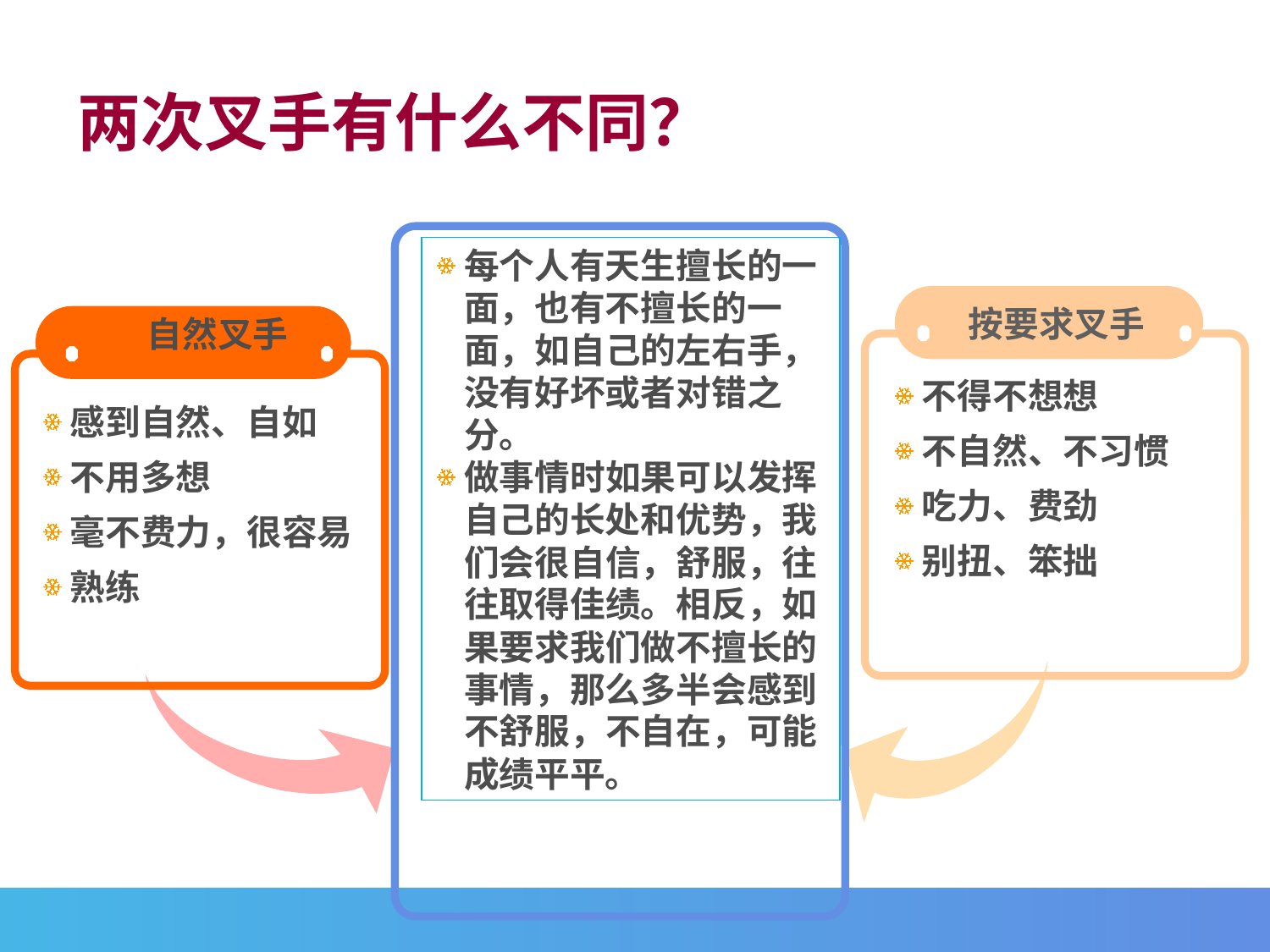

两次叉手有什么不同？

每个人有天生擅长的一面，也有不擅长的一面，如自己的左右手，没有好坏或者对错之分。
做事情时如果可以发挥自己的长处和优势，我们会很自信，舒服，往往取得佳绩。相反，如果要求我们做不擅长的事情，那么多半会感到不舒服，不自在，可能成绩平平。

按要求叉手

不得不想想
不自然、不习惯
吃力、费劲
别扭、笨拙

自然叉手

感到自然、自如
不用多想
毫不费力，很容易
熟练